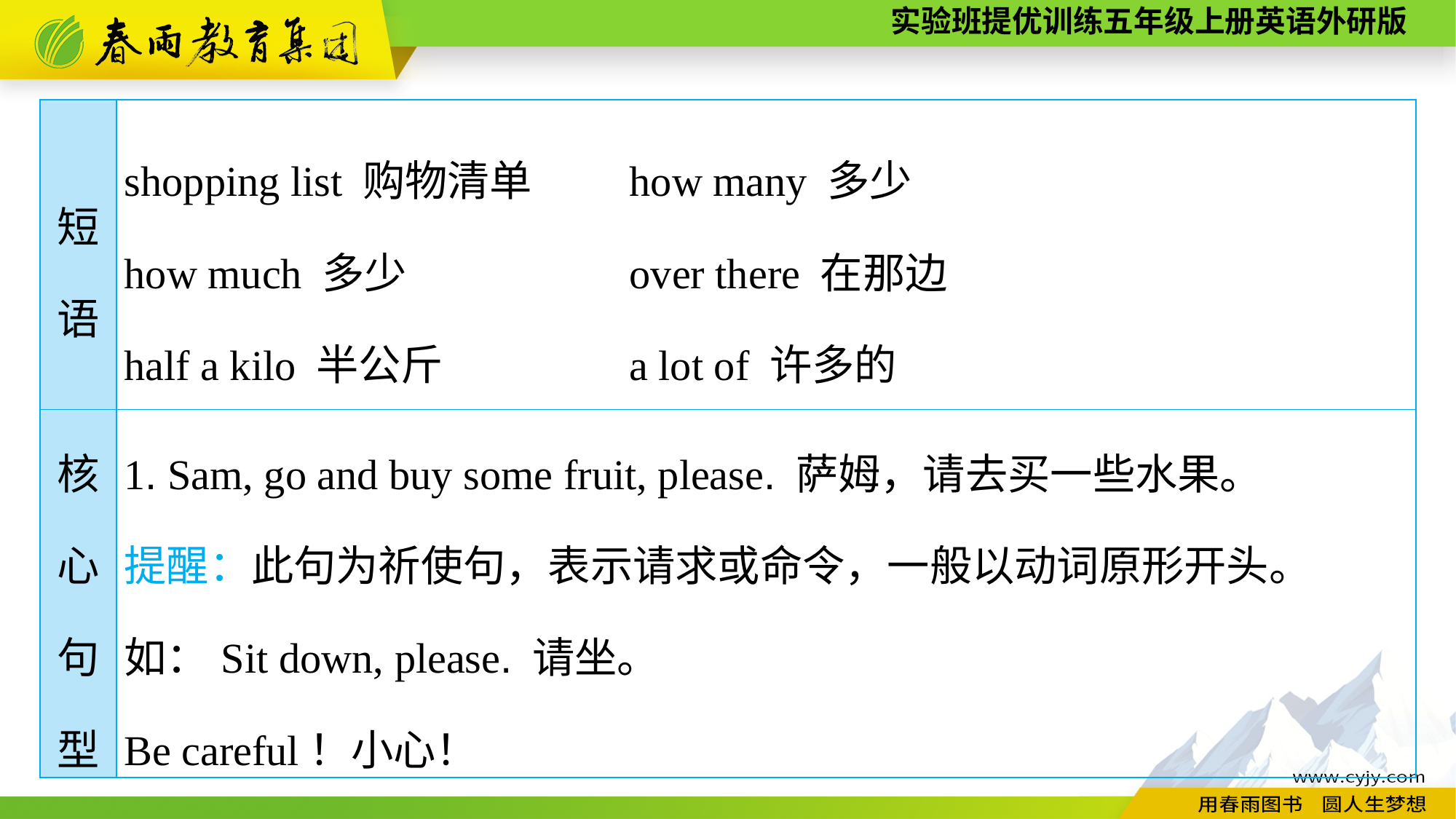

| 短 语 | shopping list 购物清单　　 how many 多少　　 how much 多少　　 over there 在那边 half a kilo 半公斤 a lot of 许多的 |
| --- | --- |
| 核 心 句 型 | 1. Sam, go and buy some fruit, please. 萨姆，请去买一些水果。 提醒：此句为祈使句，表示请求或命令，一般以动词原形开头。 如：Sit down, please. 请坐。 Be careful！小心！ |